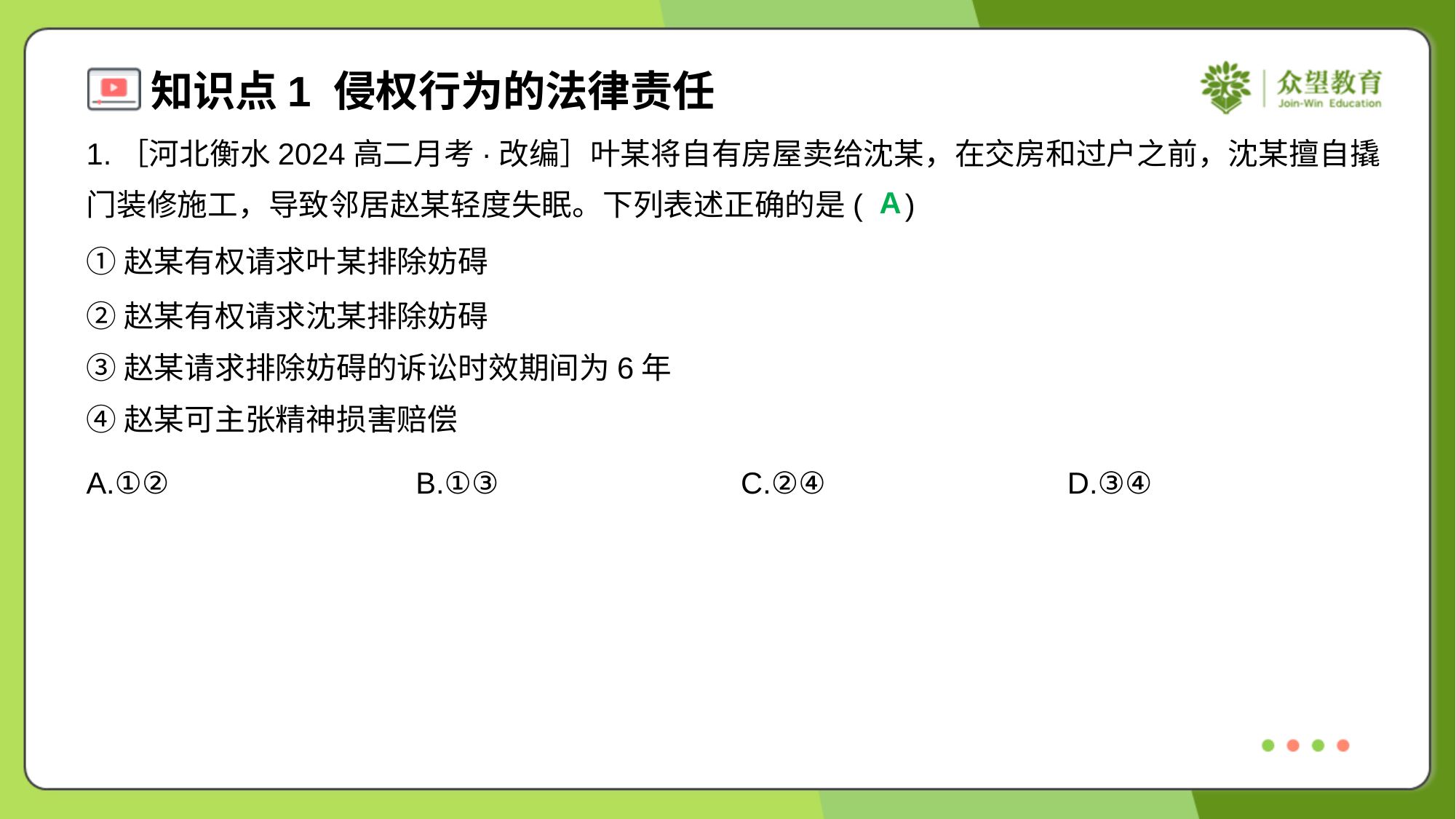

1.［河北衡水2024高二月考·改编］叶某将自有房屋卖给沈某，在交房和过户之前，沈某擅自撬
门装修施工，导致邻居赵某轻度失眠。下列表述正确的是(     )
A
①赵某有权请求叶某排除妨碍
②赵某有权请求沈某排除妨碍
③赵某请求排除妨碍的诉讼时效期间为6年
④赵某可主张精神损害赔偿
A.①②	B.①③	C.②④	D.③④